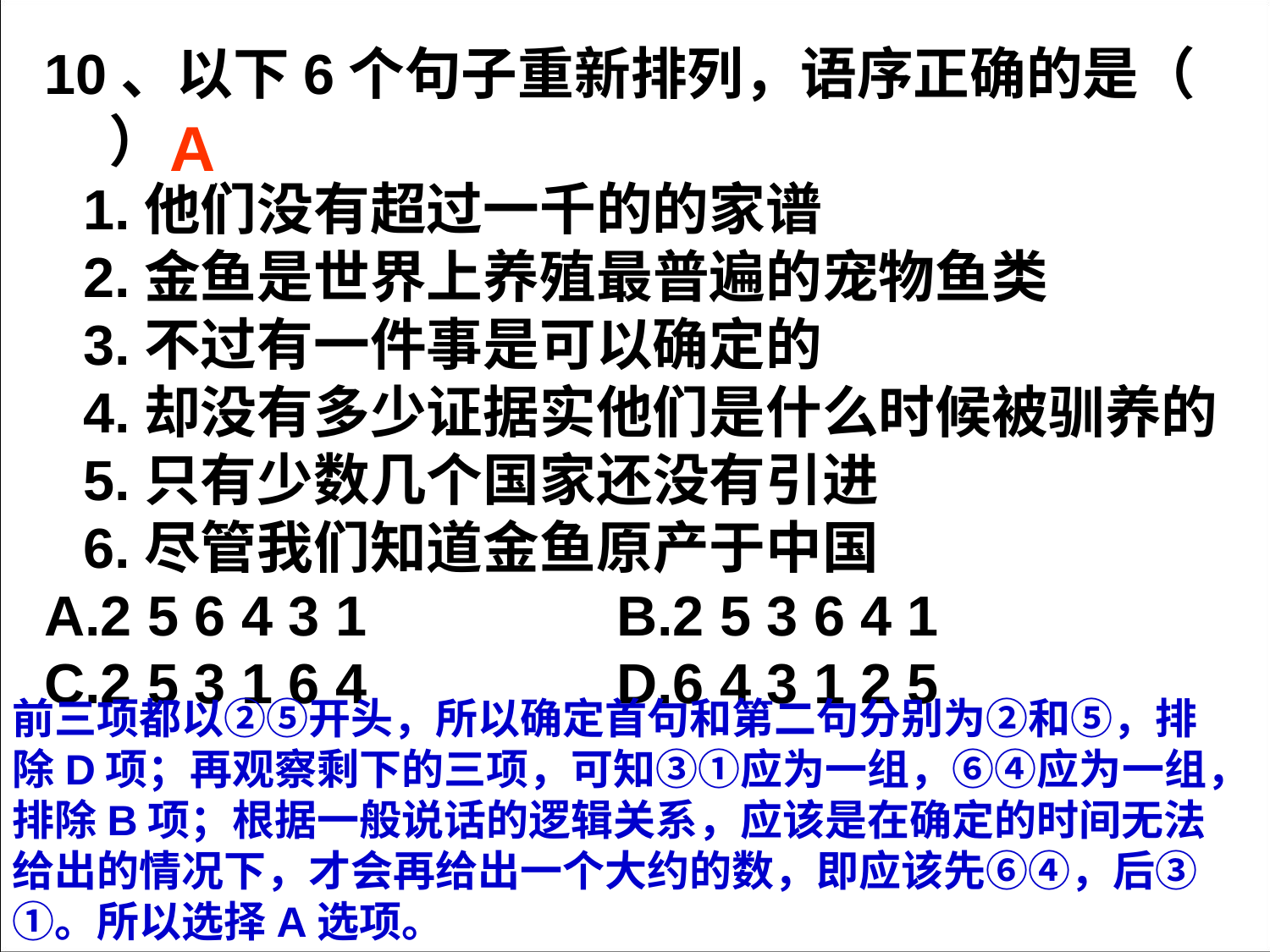

10、以下6个句子重新排列，语序正确的是（          ）
  1.他们没有超过一千的的家谱
  2.金鱼是世界上养殖最普遍的宠物鱼类
  3.不过有一件事是可以确定的
  4.却没有多少证据实他们是什么时候被驯养的
  5.只有少数几个国家还没有引进
  6.尽管我们知道金鱼原产于中国
A.2 5 6 4 3 1                B.2 5 3 6 4 1
C.2 5 3 1 6 4                D.6 4 3 1 2 5
A
前三项都以②⑤开头，所以确定首句和第二句分别为②和⑤，排除D项；再观察剩下的三项，可知③①应为一组，⑥④应为一组，排除B项；根据一般说话的逻辑关系，应该是在确定的时间无法给出的情况下，才会再给出一个大约的数，即应该先⑥④，后③①。所以选择A选项。